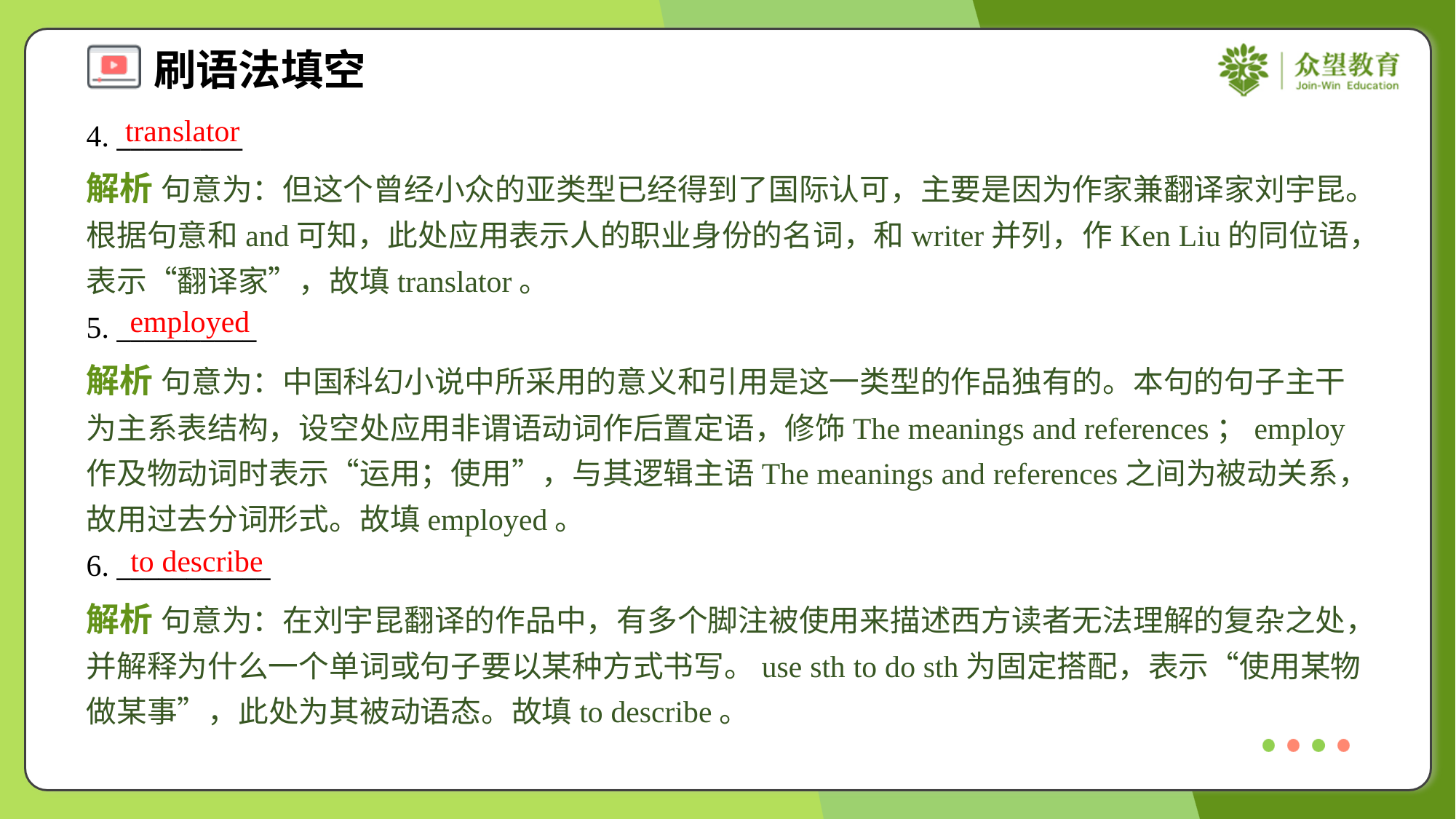

translator
4. _________
解析 句意为：但这个曾经小众的亚类型已经得到了国际认可，主要是因为作家兼翻译家刘宇昆。根据句意和and可知，此处应用表示人的职业身份的名词，和writer并列，作Ken Liu的同位语，表示“翻译家”，故填translator。
employed
5. __________
解析 句意为：中国科幻小说中所采用的意义和引用是这一类型的作品独有的。本句的句子主干为主系表结构，设空处应用非谓语动词作后置定语，修饰The meanings and references；employ作及物动词时表示“运用；使用”，与其逻辑主语The meanings and references之间为被动关系，故用过去分词形式。故填employed。
to describe
6. ___________
解析 句意为：在刘宇昆翻译的作品中，有多个脚注被使用来描述西方读者无法理解的复杂之处，并解释为什么一个单词或句子要以某种方式书写。use sth to do sth为固定搭配，表示“使用某物做某事”，此处为其被动语态。故填to describe。